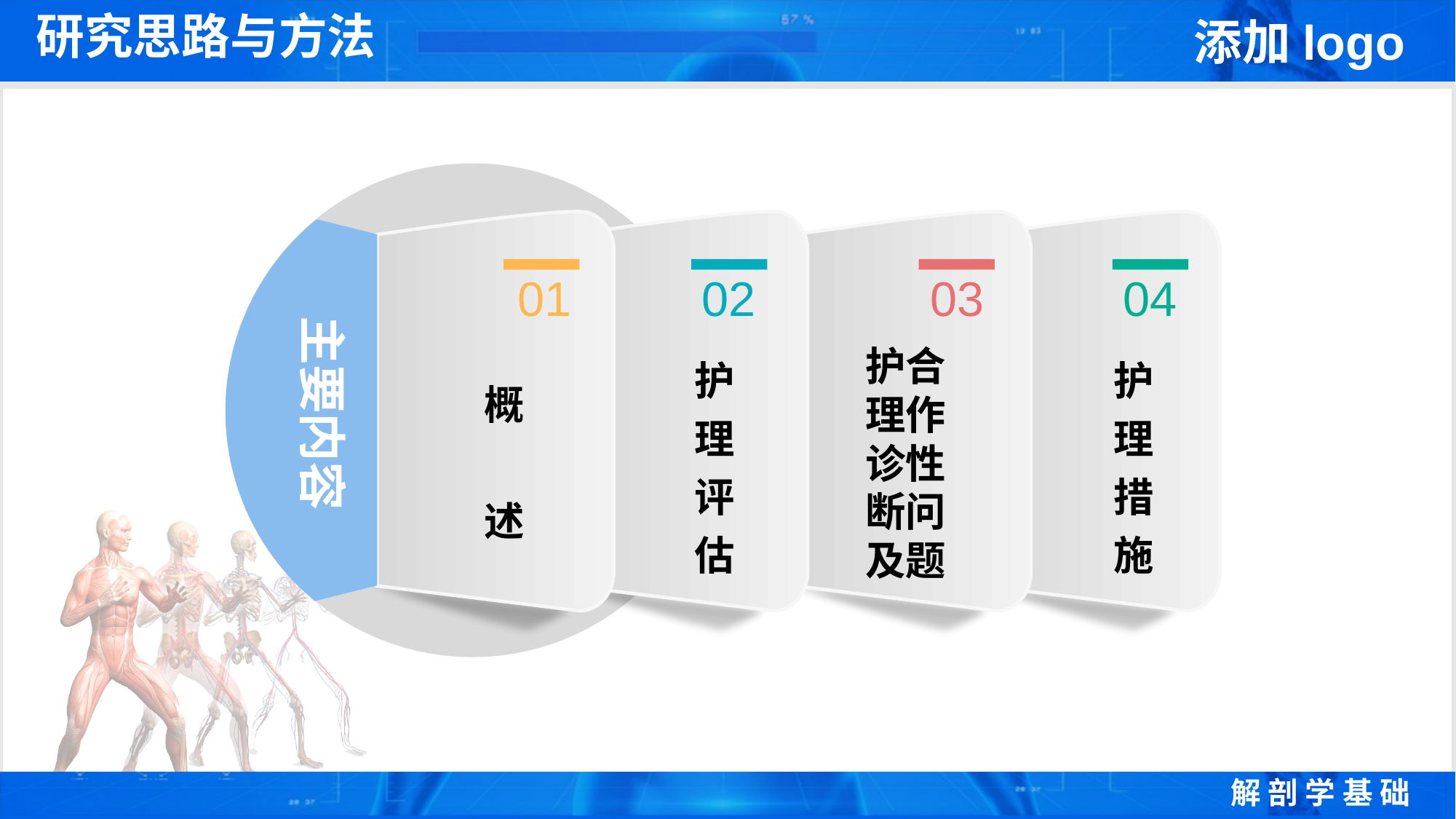

研究思路与方法

主要内容

01
02
03
04
护合理作诊性断问及题
护理评估
护理措施
概

述